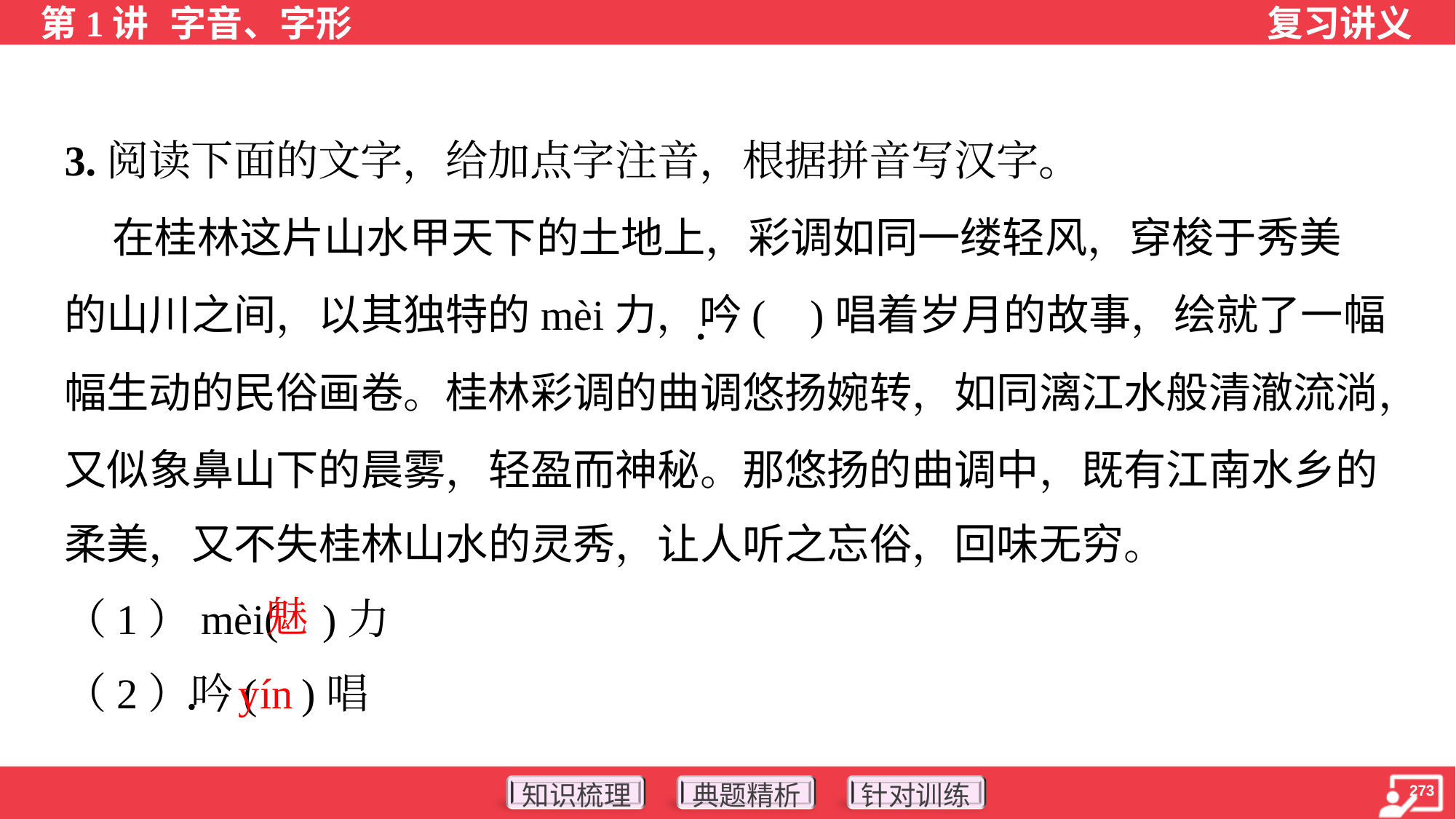

3.阅读下面的文字，给加点字注音，根据拼音写汉字。
    在桂林这片山水甲天下的土地上，彩调如同一缕轻风，穿梭于秀美
的山川之间，以其独特的mèi力，吟(    )唱着岁月的故事，绘就了一幅
幅生动的民俗画卷。桂林彩调的曲调悠扬婉转，如同漓江水般清澈流淌，
又似象鼻山下的晨雾，轻盈而神秘。那悠扬的曲调中，既有江南水乡的
柔美，又不失桂林山水的灵秀，让人听之忘俗，回味无穷。

（1）mèi(    )力
（2）吟(    )唱
魅
yín